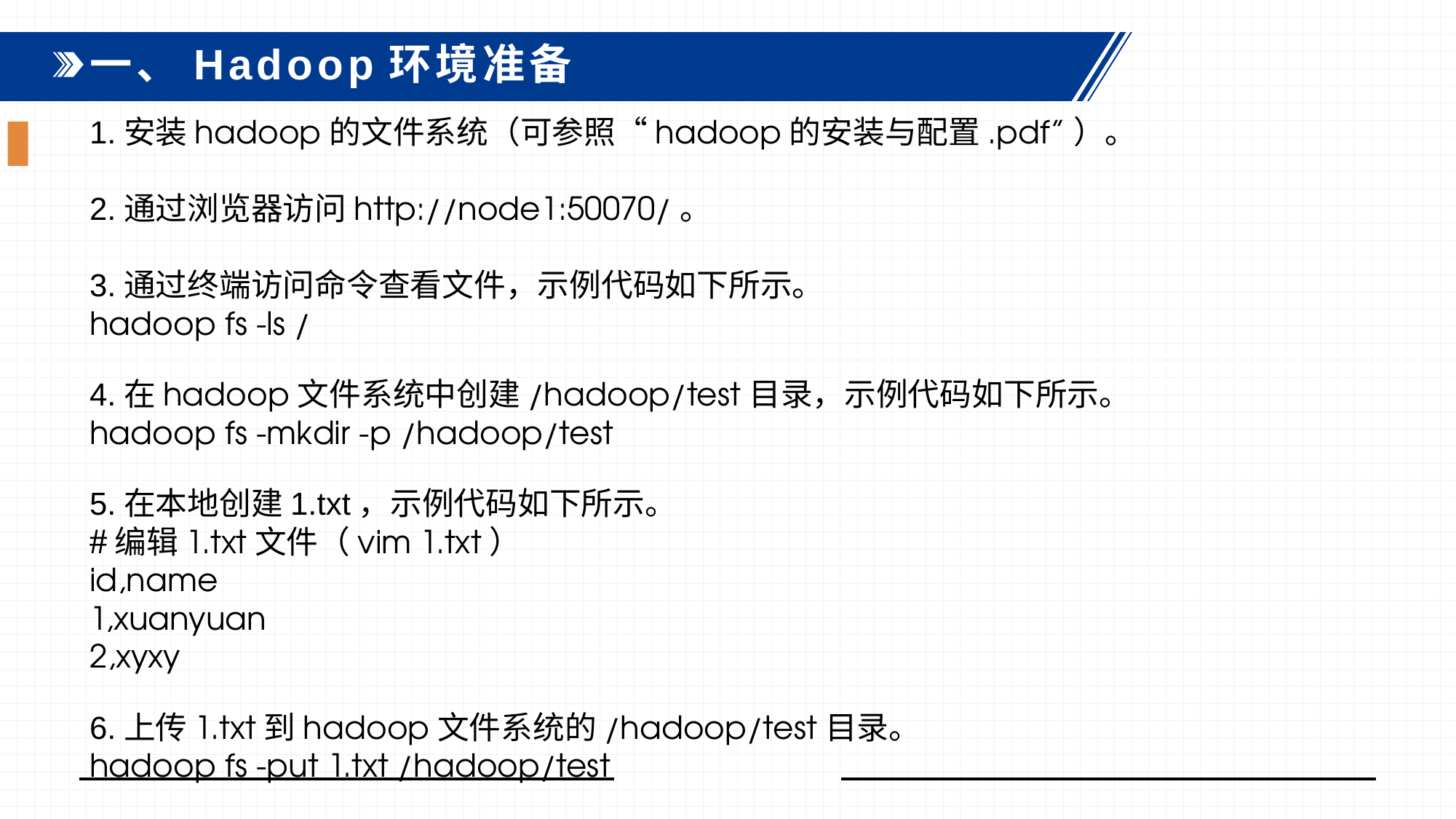

一、Hadoop环境准备
1.安装hadoop的文件系统（可参照“hadoop的安装与配置.pdf”）。

2.通过浏览器访问http://node1:50070/。

3.通过终端访问命令查看文件，示例代码如下所示。hadoop fs -ls /

4.在hadoop文件系统中创建/hadoop/test目录，示例代码如下所示。hadoop fs -mkdir -p /hadoop/test

5.在本地创建1.txt，示例代码如下所示。#编辑1.txt文件（vim 1.txt）id,name1,xuanyuan 2,xyxy

6.上传1.txt到hadoop文件系统的/hadoop/test目录。hadoop fs -put 1.txt /hadoop/test